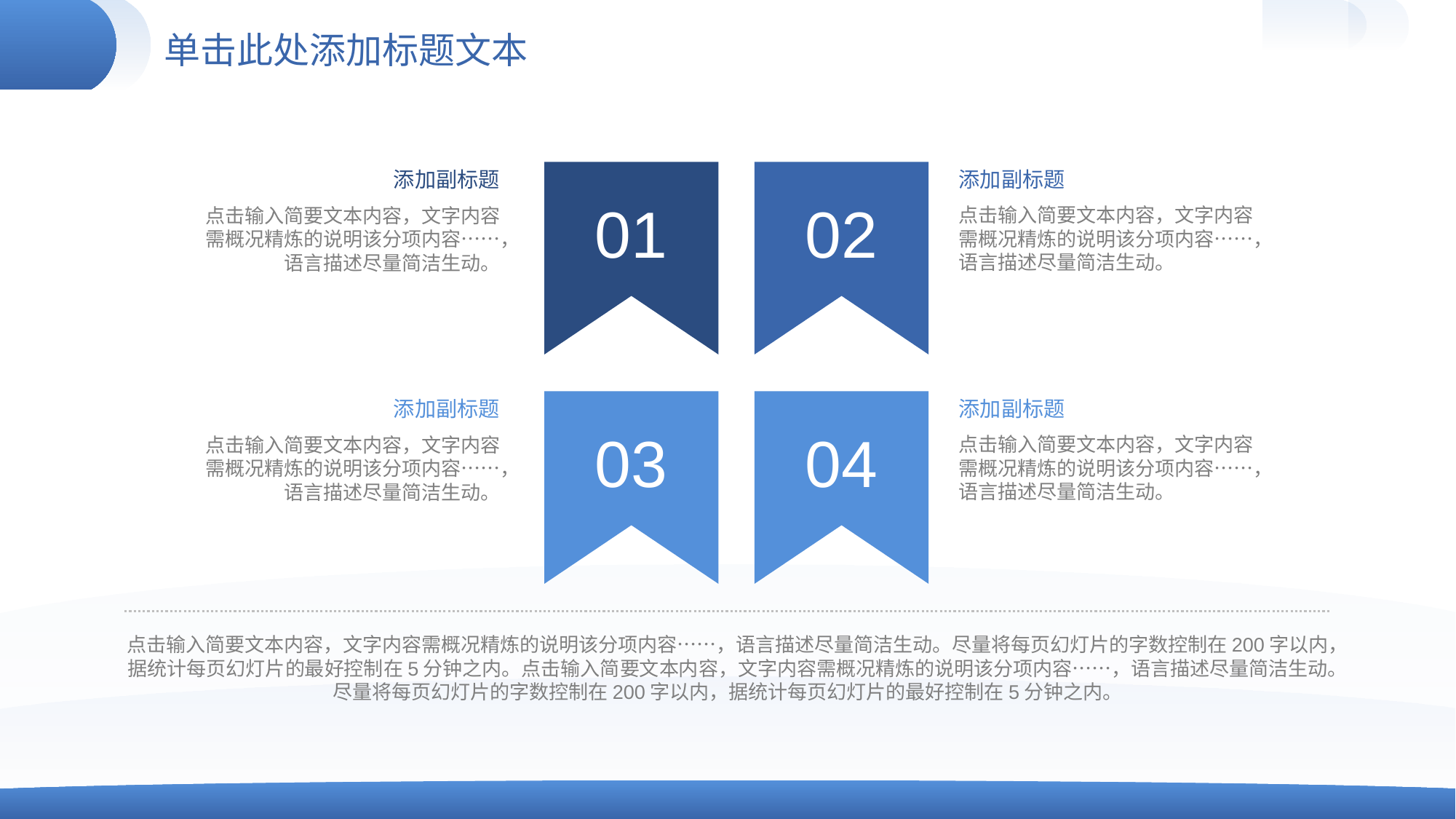

# 单击此处添加标题文本

01

02
添加副标题
点击输入简要文本内容，文字内容需概况精炼的说明该分项内容……，语言描述尽量简洁生动。
添加副标题
点击输入简要文本内容，文字内容需概况精炼的说明该分项内容……，语言描述尽量简洁生动。

03

04
添加副标题
点击输入简要文本内容，文字内容需概况精炼的说明该分项内容……，语言描述尽量简洁生动。
添加副标题
点击输入简要文本内容，文字内容需概况精炼的说明该分项内容……，语言描述尽量简洁生动。
点击输入简要文本内容，文字内容需概况精炼的说明该分项内容……，语言描述尽量简洁生动。尽量将每页幻灯片的字数控制在200字以内，据统计每页幻灯片的最好控制在5分钟之内。点击输入简要文本内容，文字内容需概况精炼的说明该分项内容……，语言描述尽量简洁生动。尽量将每页幻灯片的字数控制在200字以内，据统计每页幻灯片的最好控制在5分钟之内。